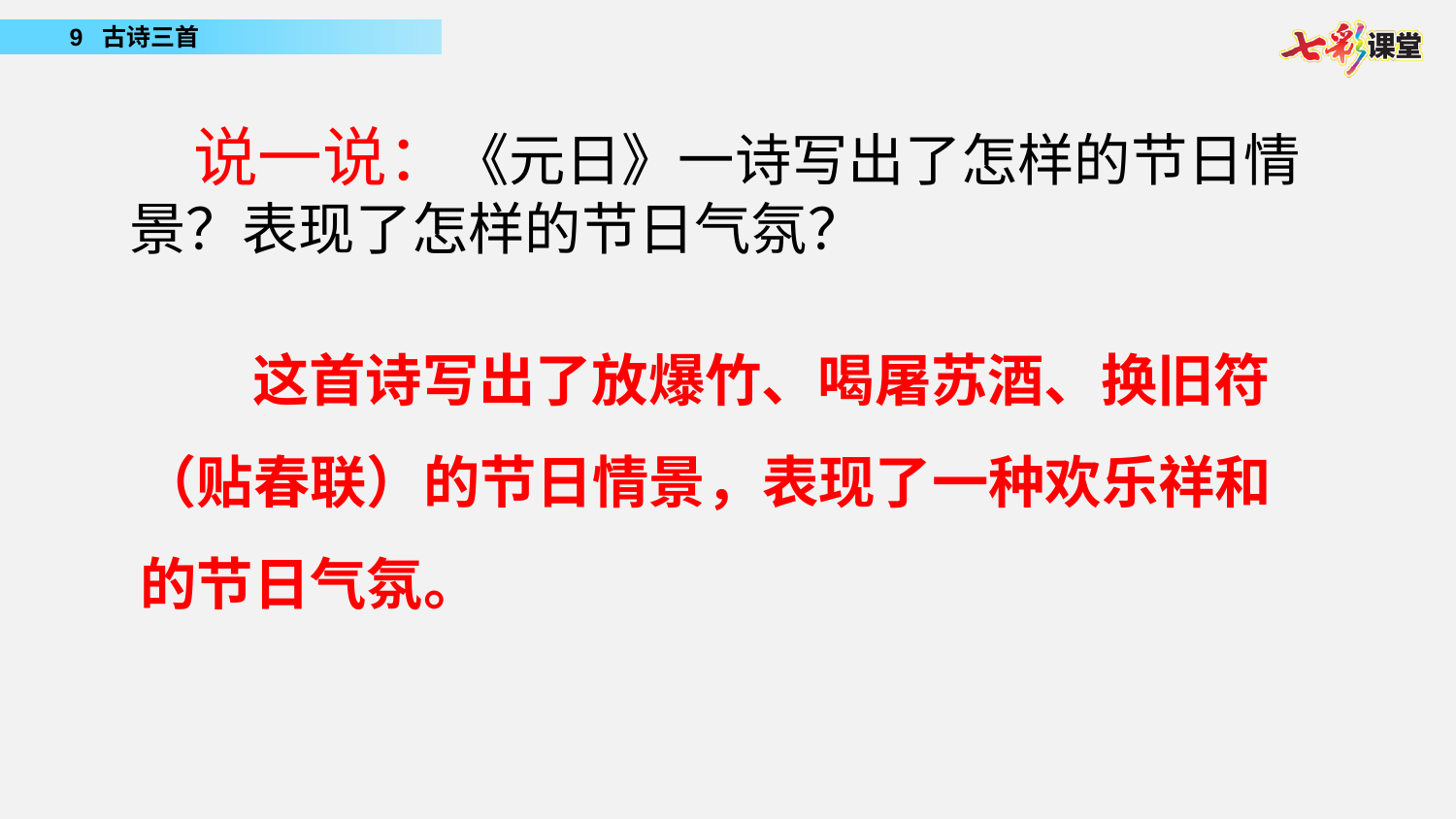

说一说：《元日》一诗写出了怎样的节日情景？表现了怎样的节日气氛？
  这首诗写出了放爆竹、喝屠苏酒、换旧符（贴春联）的节日情景，表现了一种欢乐祥和的节日气氛。